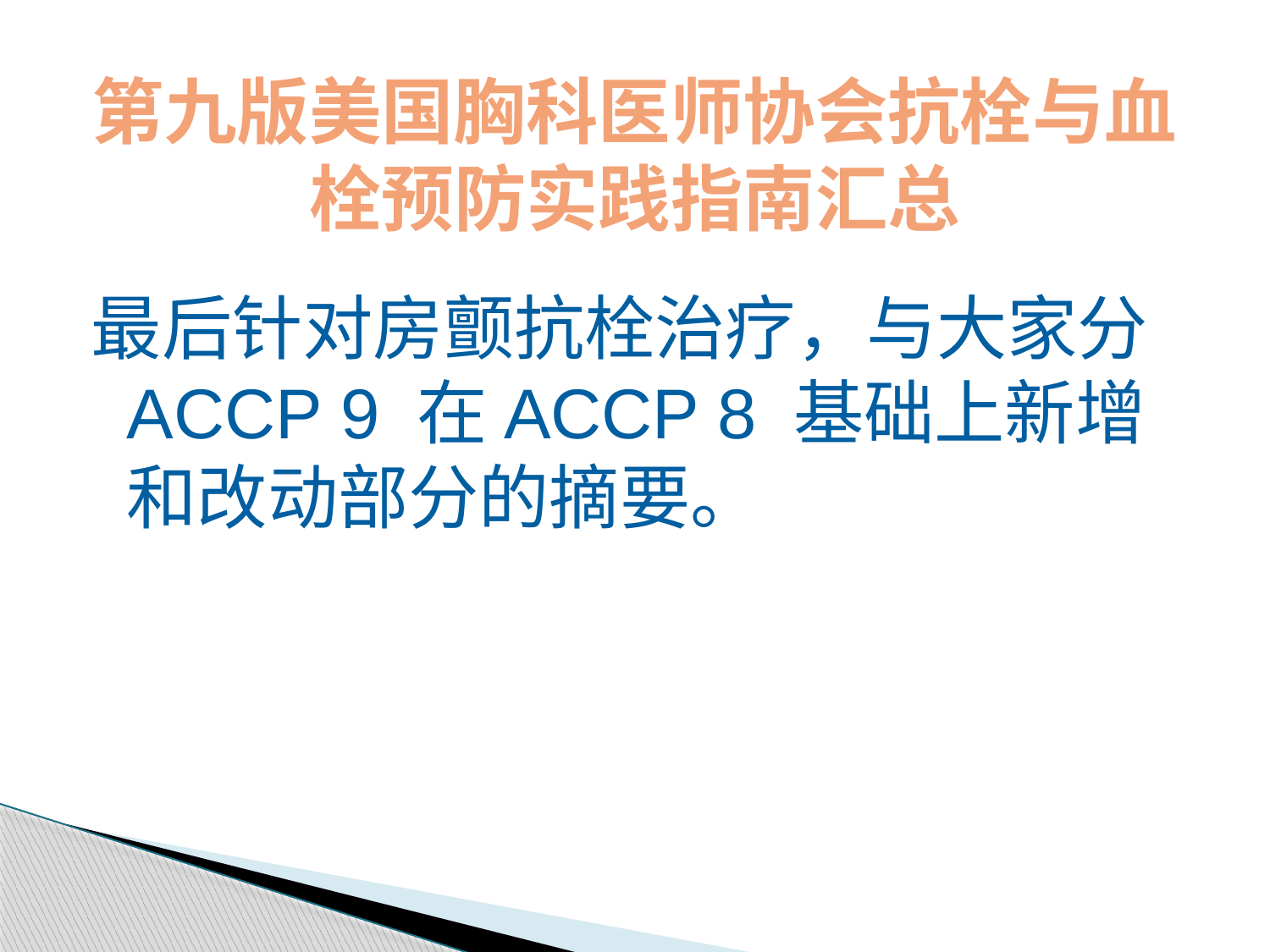

# 第九版美国胸科医师协会抗栓与血栓预防实践指南汇总
最后针对房颤抗栓治疗，与大家分ACCP 9 在ACCP 8 基础上新增和改动部分的摘要。